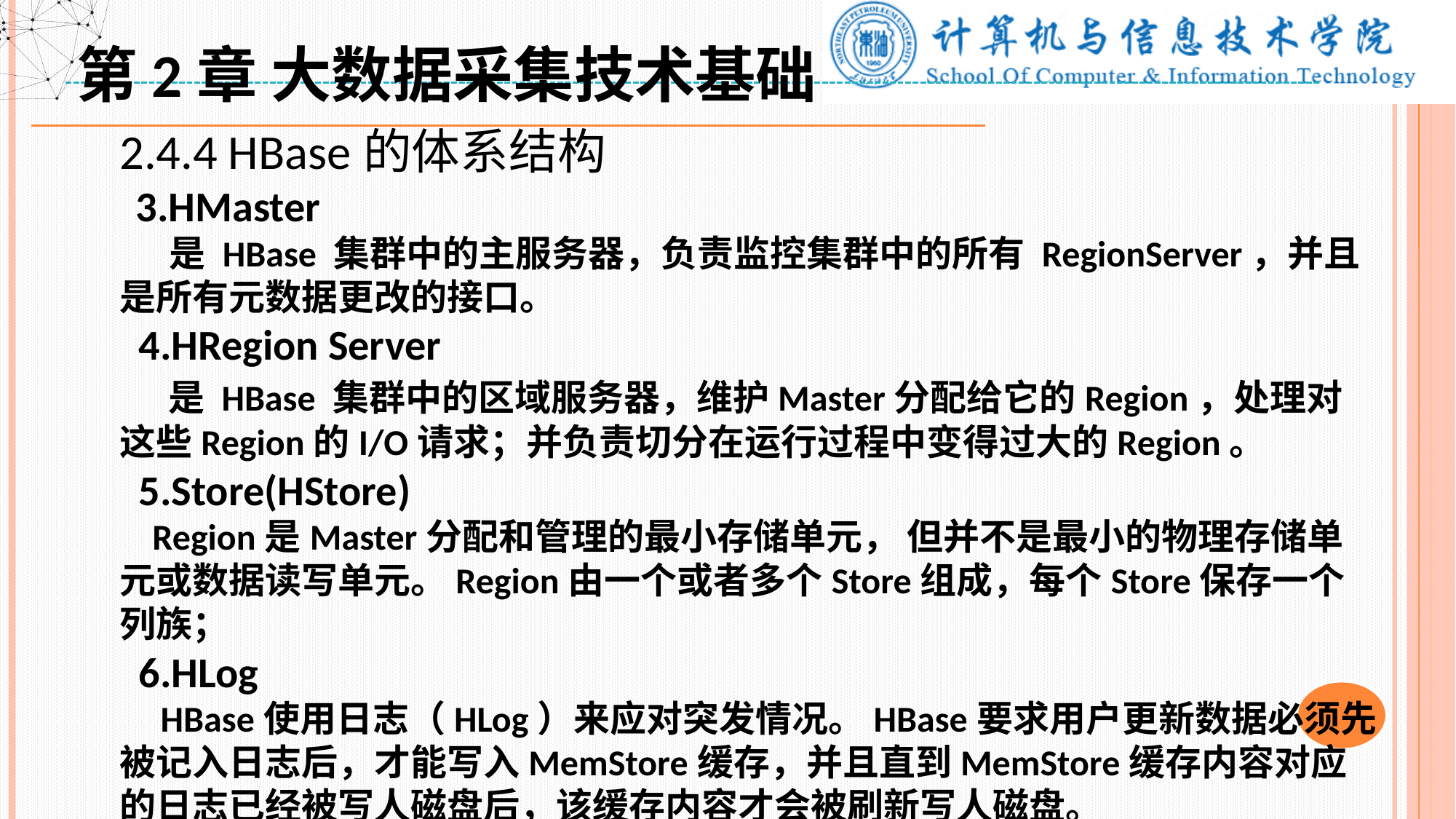

第2章 大数据采集技术基础
2.4.4 HBase的体系结构
  3.HMaster
     是 HBase 集群中的主服务器，负责监控集群中的所有 RegionServer，并且是所有元数据更改的接口。
  4.HRegion Server
    是 HBase 集群中的区域服务器，维护Master分配给它的Region，处理对这些Region的I/O请求；并负责切分在运行过程中变得过大的Region。
  5.Store(HStore)
    Region是Master分配和管理的最小存储单元， 但并不是最小的物理存储单元或数据读写单元。Region由一个或者多个Store组成，每个Store保存一个列族；
  6.HLog
     HBase使用日志（HLog）来应对突发情况。HBase要求用户更新数据必须先被记入日志后，才能写入MemStore缓存，并且直到MemStore缓存内容对应的日志已经被写人磁盘后，该缓存内容才会被刷新写人磁盘。